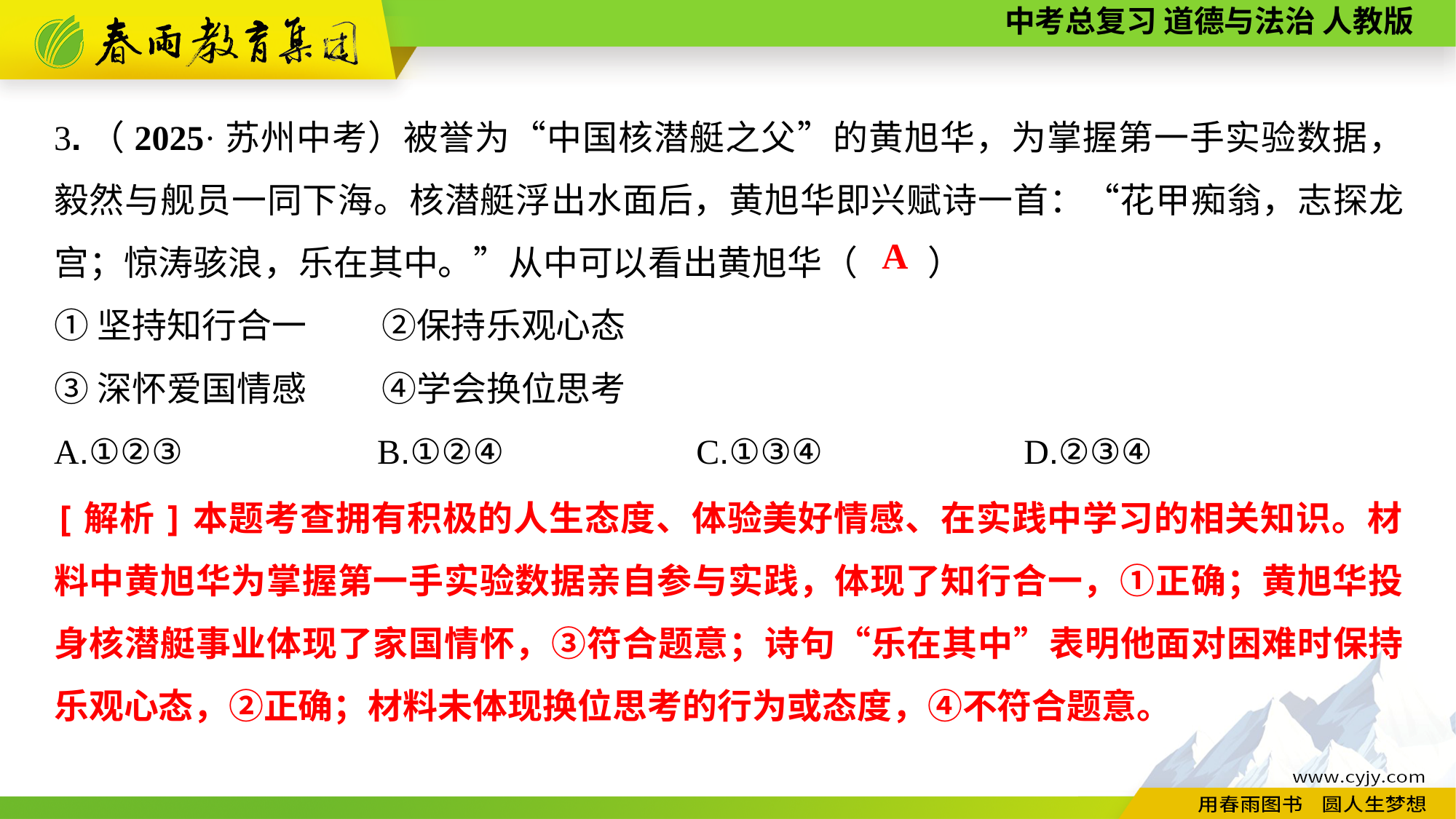

3.（2025·苏州中考）被誉为“中国核潜艇之父”的黄旭华，为掌握第一手实验数据，毅然与舰员一同下海。核潜艇浮出水面后，黄旭华即兴赋诗一首：“花甲痴翁，志探龙宫；惊涛骇浪，乐在其中。”从中可以看出黄旭华（　　）
①坚持知行合一	②保持乐观心态
③深怀爱国情感	④学会换位思考
A.①②③	            B.①②④	           C.①③④	           D.②③④
A
[解析]本题考查拥有积极的人生态度、体验美好情感、在实践中学习的相关知识。材料中黄旭华为掌握第一手实验数据亲自参与实践，体现了知行合一，①正确；黄旭华投身核潜艇事业体现了家国情怀，③符合题意；诗句“乐在其中”表明他面对困难时保持乐观心态，②正确；材料未体现换位思考的行为或态度，④不符合题意。